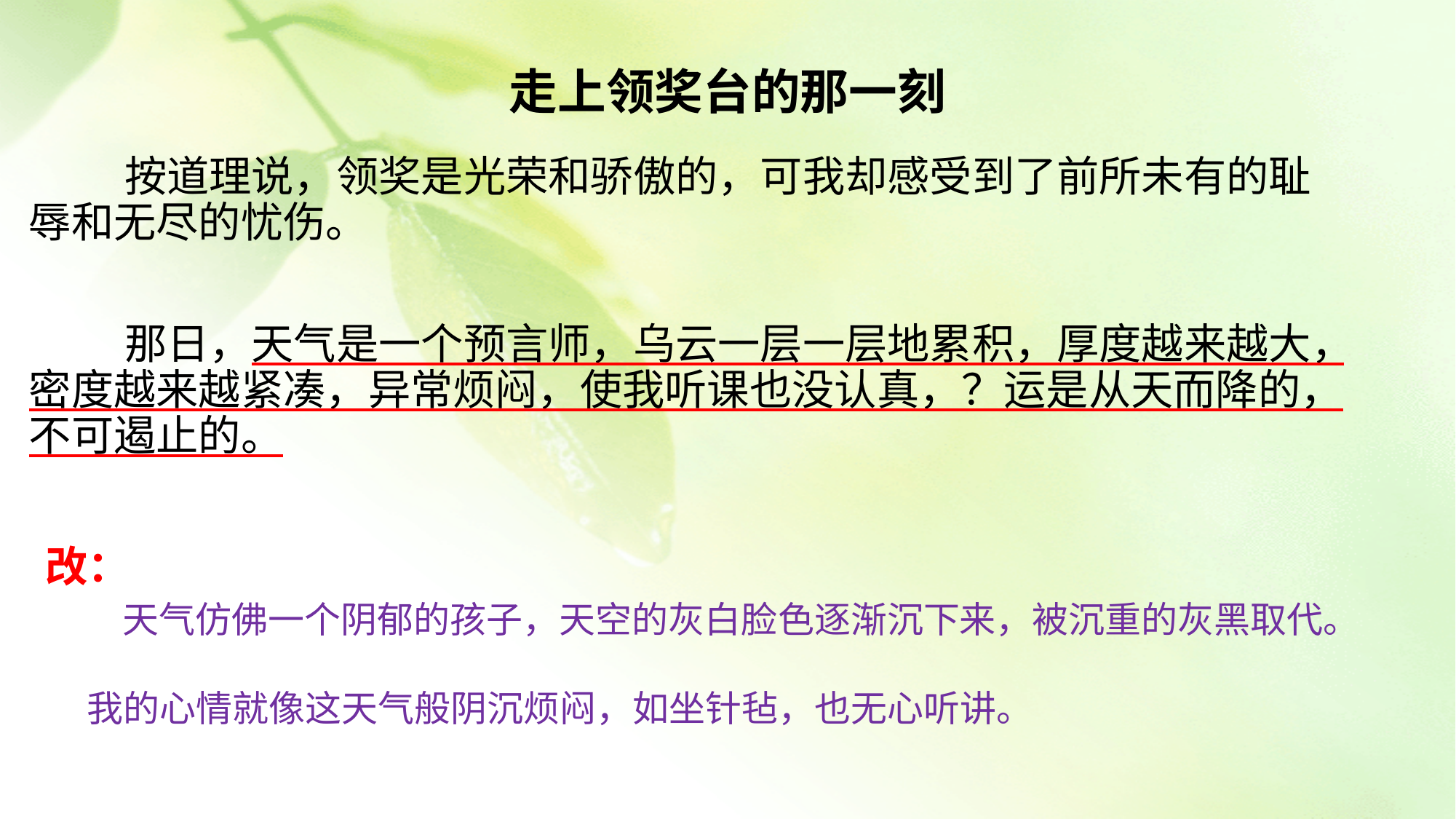

# 走上领奖台的那一刻
         按道理说，领奖是光荣和骄傲的，可我却感受到了前所未有的耻辱和无尽的忧伤。

         那日，天气是一个预言师，乌云一层一层地累积，厚度越来越大，密度越来越紧凑，异常烦闷，使我听课也没认真，？运是从天而降的，不可遏止的。

改：
       天气仿佛一个阴郁的孩子，天空的灰白脸色逐渐沉下来，被沉重的灰黑取代。

    我的心情就像这天气般阴沉烦闷，如坐针毡，也无心听讲。